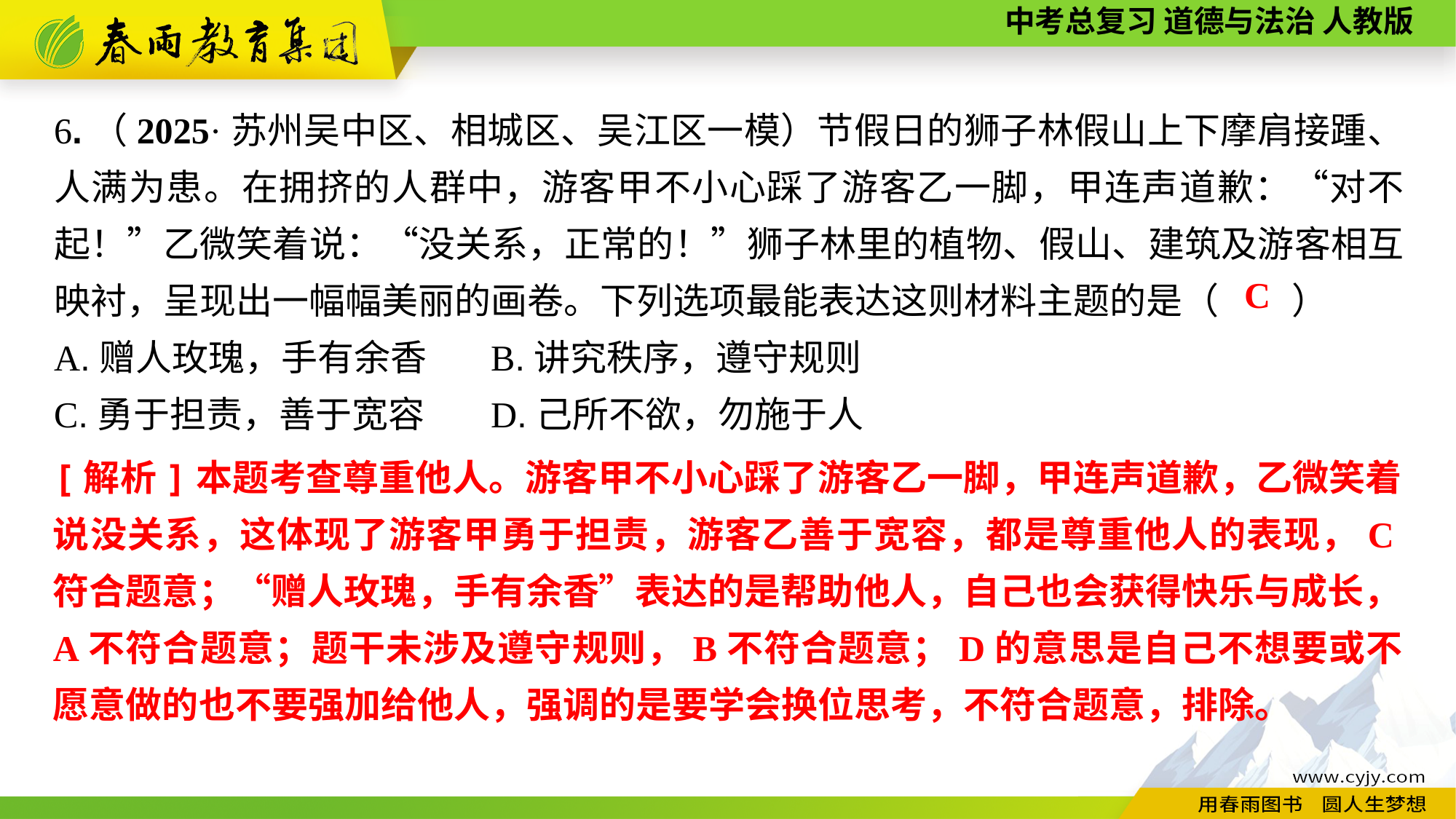

6.（2025·苏州吴中区、相城区、吴江区一模）节假日的狮子林假山上下摩肩接踵、人满为患。在拥挤的人群中，游客甲不小心踩了游客乙一脚，甲连声道歉：“对不起！”乙微笑着说：“没关系，正常的！”狮子林里的植物、假山、建筑及游客相互映衬，呈现出一幅幅美丽的画卷。下列选项最能表达这则材料主题的是（　　）
A.赠人玫瑰，手有余香	B.讲究秩序，遵守规则
C.勇于担责，善于宽容	D.己所不欲，勿施于人
C
[解析]本题考查尊重他人。游客甲不小心踩了游客乙一脚，甲连声道歉，乙微笑着说没关系，这体现了游客甲勇于担责，游客乙善于宽容，都是尊重他人的表现，C符合题意；“赠人玫瑰，手有余香”表达的是帮助他人，自己也会获得快乐与成长，A不符合题意；题干未涉及遵守规则，B不符合题意；D的意思是自己不想要或不愿意做的也不要强加给他人，强调的是要学会换位思考，不符合题意，排除。